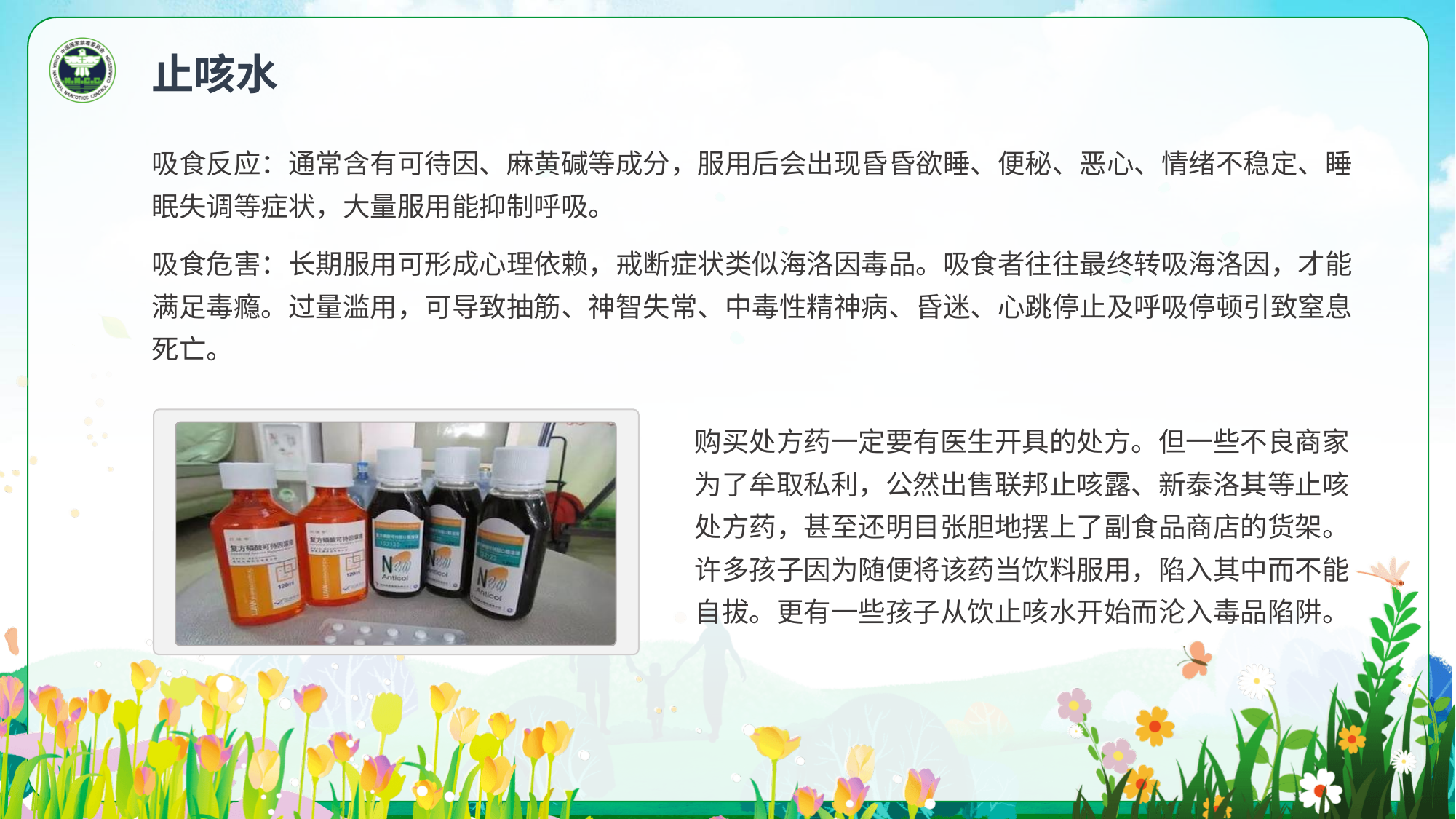

止咳水
吸食反应：通常含有可待因、麻黄碱等成分，服用后会出现昏昏欲睡、便秘、恶心、情绪不稳定、睡眠失调等症状，大量服用能抑制呼吸。
吸食危害：长期服用可形成心理依赖，戒断症状类似海洛因毒品。吸食者往往最终转吸海洛因，才能满足毒瘾。过量滥用，可导致抽筋、神智失常、中毒性精神病、昏迷、心跳停止及呼吸停顿引致窒息死亡。

购买处方药一定要有医生开具的处方。但一些不良商家为了牟取私利，公然出售联邦止咳露、新泰洛其等止咳处方药，甚至还明目张胆地摆上了副食品商店的货架。许多孩子因为随便将该药当饮料服用，陷入其中而不能自拔。更有一些孩子从饮止咳水开始而沦入毒品陷阱。